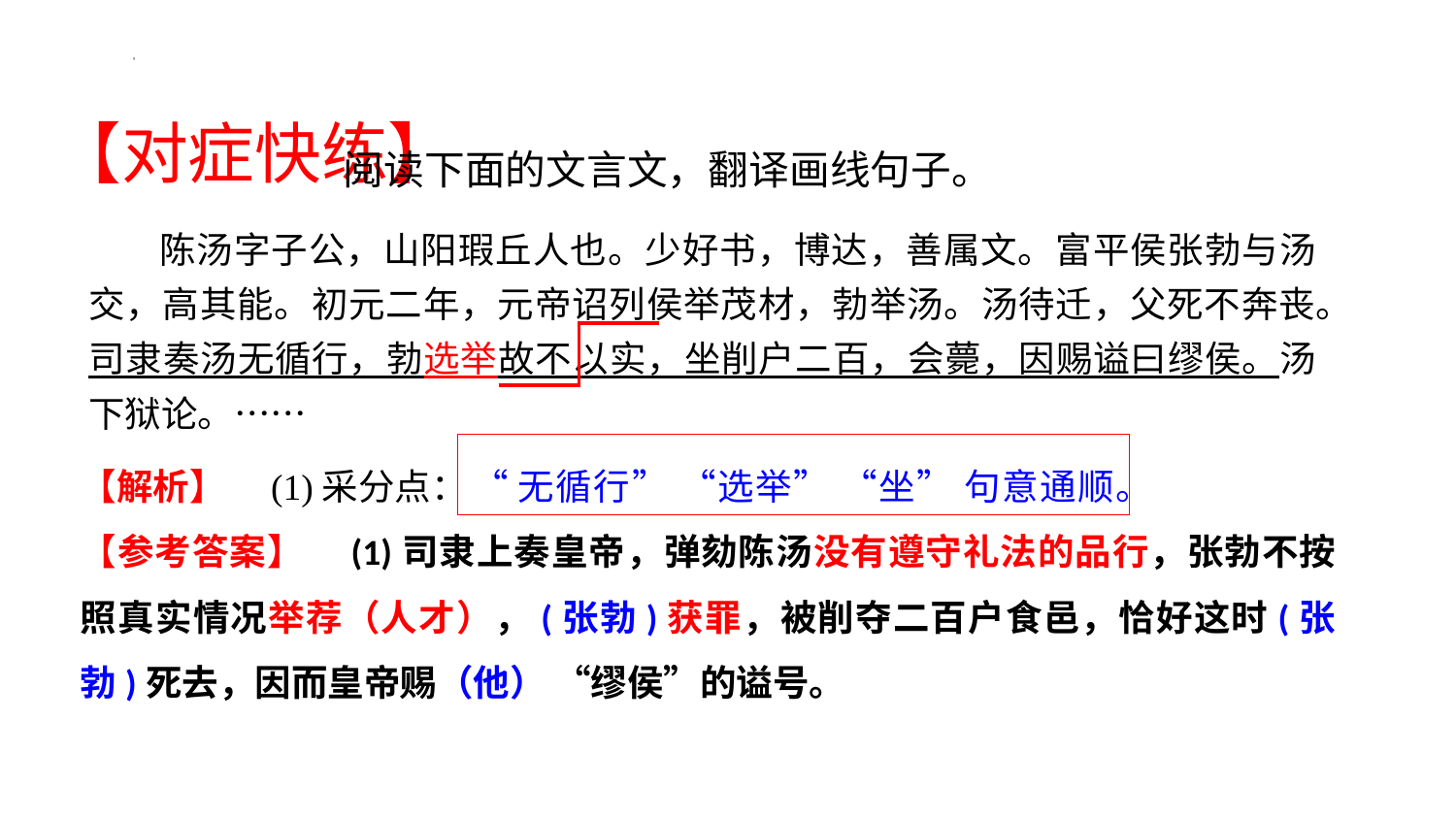

# 【对症快练】
阅读下面的文言文，翻译画线句子。
  陈汤字子公，山阳瑕丘人也。少好书，博达，善属文。富平侯张勃与汤交，高其能。初元二年，元帝诏列侯举茂材，勃举汤。汤待迁，父死不奔丧。司隶奏汤无循行，勃选举故不以实，坐削户二百，会薨，因赐谥曰缪侯。汤下狱论。……
【解析】　(1)采分点：
【参考答案】　(1)司隶上奏皇帝，弹劾陈汤没有遵守礼法的品行，张勃不按照真实情况举荐（人才），(张勃)获罪，被削夺二百户食邑，恰好这时(张勃)死去，因而皇帝赐（他） “缪侯”的谥号。
“无循行” “选举” “坐” 句意通顺。